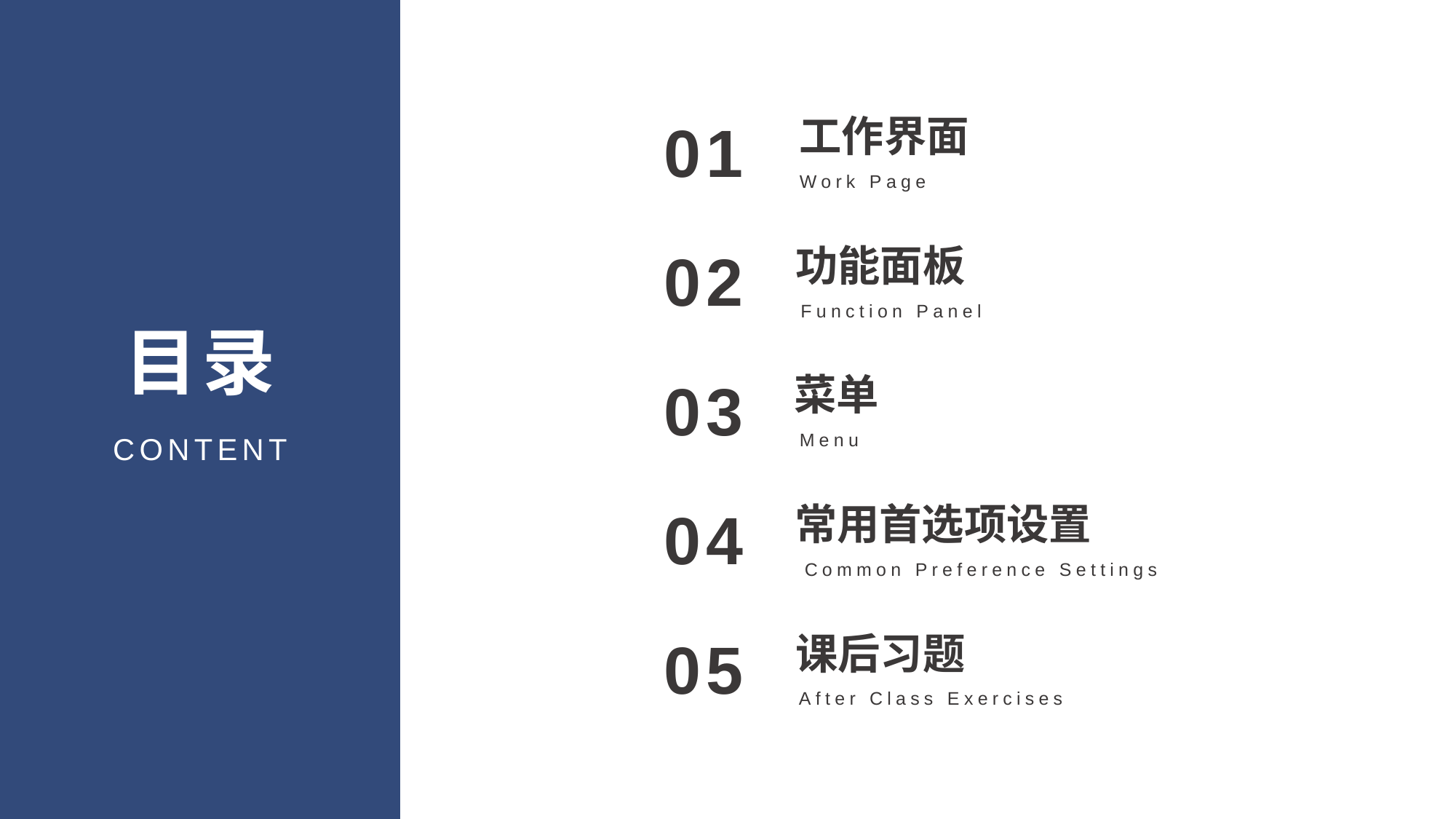

工作界面
01
Work Page
功能面板
02
Function Panel
目录
菜单
03
Menu
CONTENT
常用首选项设置
04
Common Preference Settings
课后习题
05
After Class Exercises